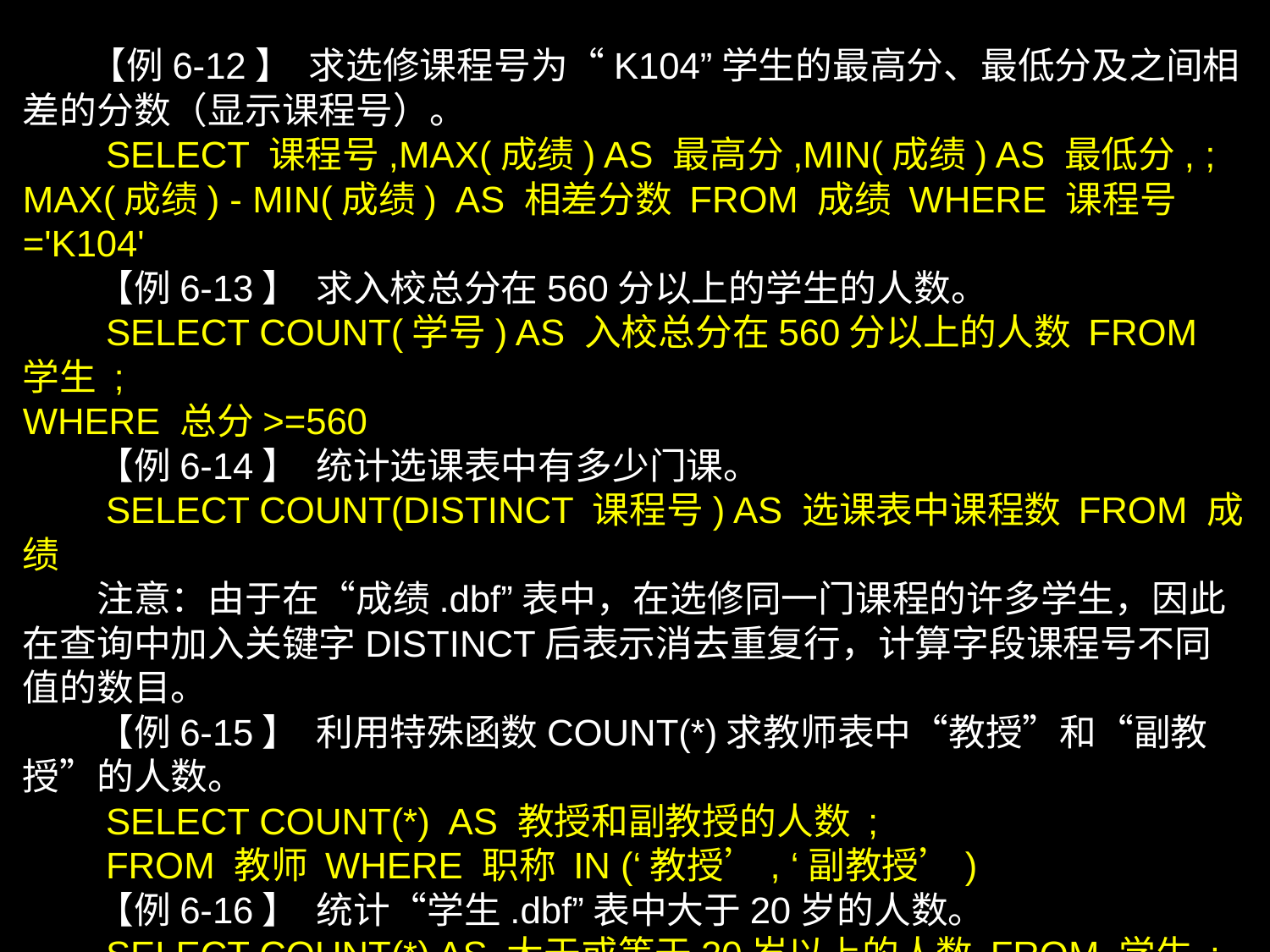

【例6-12】  求选修课程号为“K104”学生的最高分、最低分及之间相差的分数（显示课程号）。
　　SELECT 课程号,MAX(成绩) AS 最高分,MIN(成绩) AS 最低分, ;
MAX(成绩) - MIN(成绩)  AS 相差分数 FROM 成绩 WHERE 课程号 ='K104'
　　【例6-13】  求入校总分在560分以上的学生的人数。
　　SELECT COUNT(学号) AS 入校总分在560分以上的人数 FROM 学生 ;
WHERE 总分>=560
　　【例6-14】  统计选课表中有多少门课。
　　SELECT COUNT(DISTINCT 课程号) AS 选课表中课程数 FROM 成绩
　　注意：由于在“成绩.dbf”表中，在选修同一门课程的许多学生，因此在查询中加入关键字DISTINCT后表示消去重复行，计算字段课程号不同值的数目。
　　【例6-15】  利用特殊函数COUNT(*)求教师表中“教授”和“副教授”的人数。
　　SELECT COUNT(*)  AS 教授和副教授的人数 ;
　　FROM 教师 WHERE 职称 IN (‘教授’, ‘副教授’)
　　【例6-16】  统计“学生.dbf”表中大于20岁的人数。
　　SELECT COUNT(*) AS 大于或等于20岁以上的人数 FROM 学生 ;
WHERE YEAR(DATE())-YEAR(出生日期)>=18